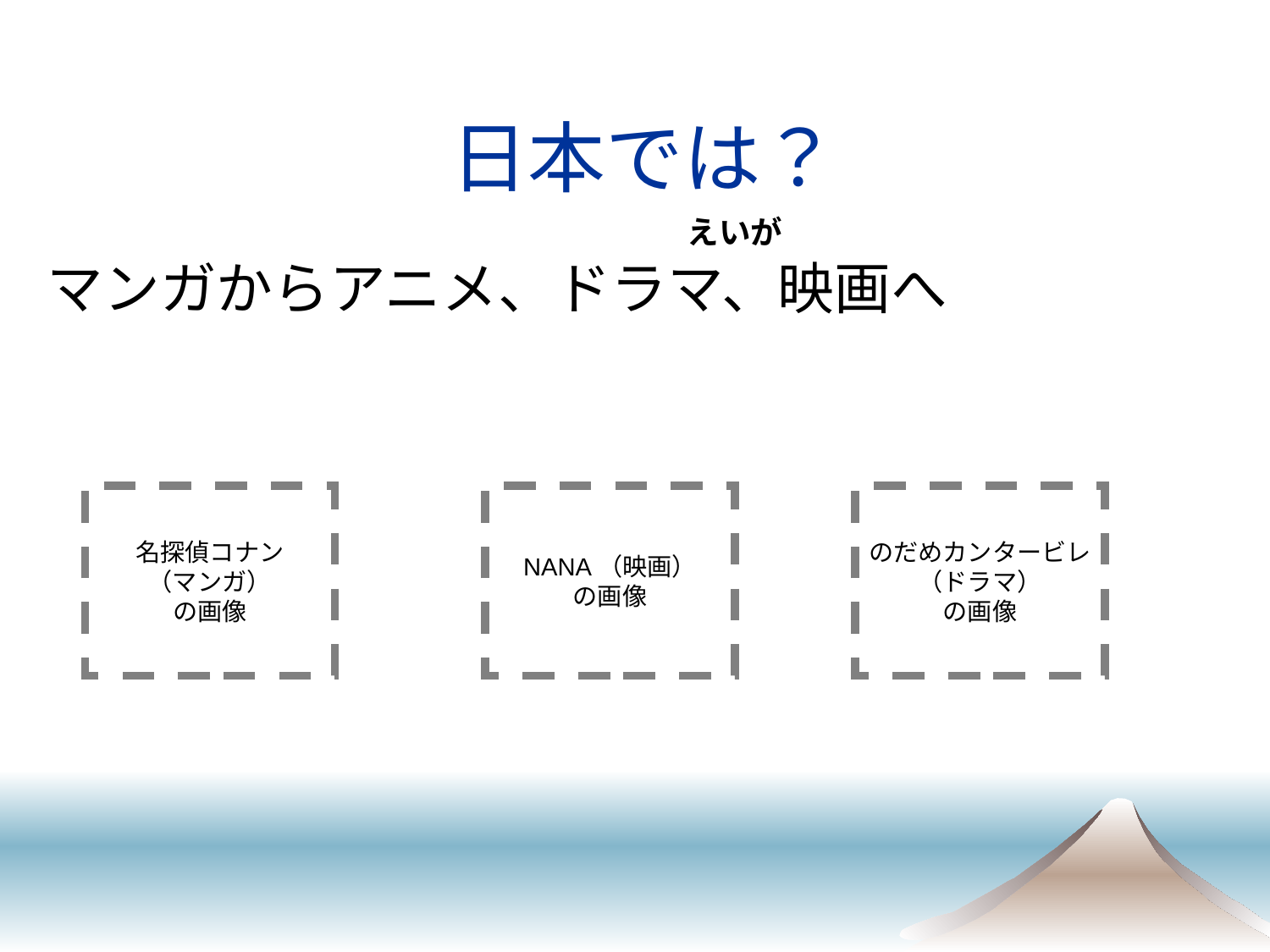

日本では？
えいが
マンガからアニメ、ドラマ、映画へ

名探偵コナン
（マンガ）
の画像
NANA（映画）
の画像
のだめカンタービレ
（ドラマ）
の画像